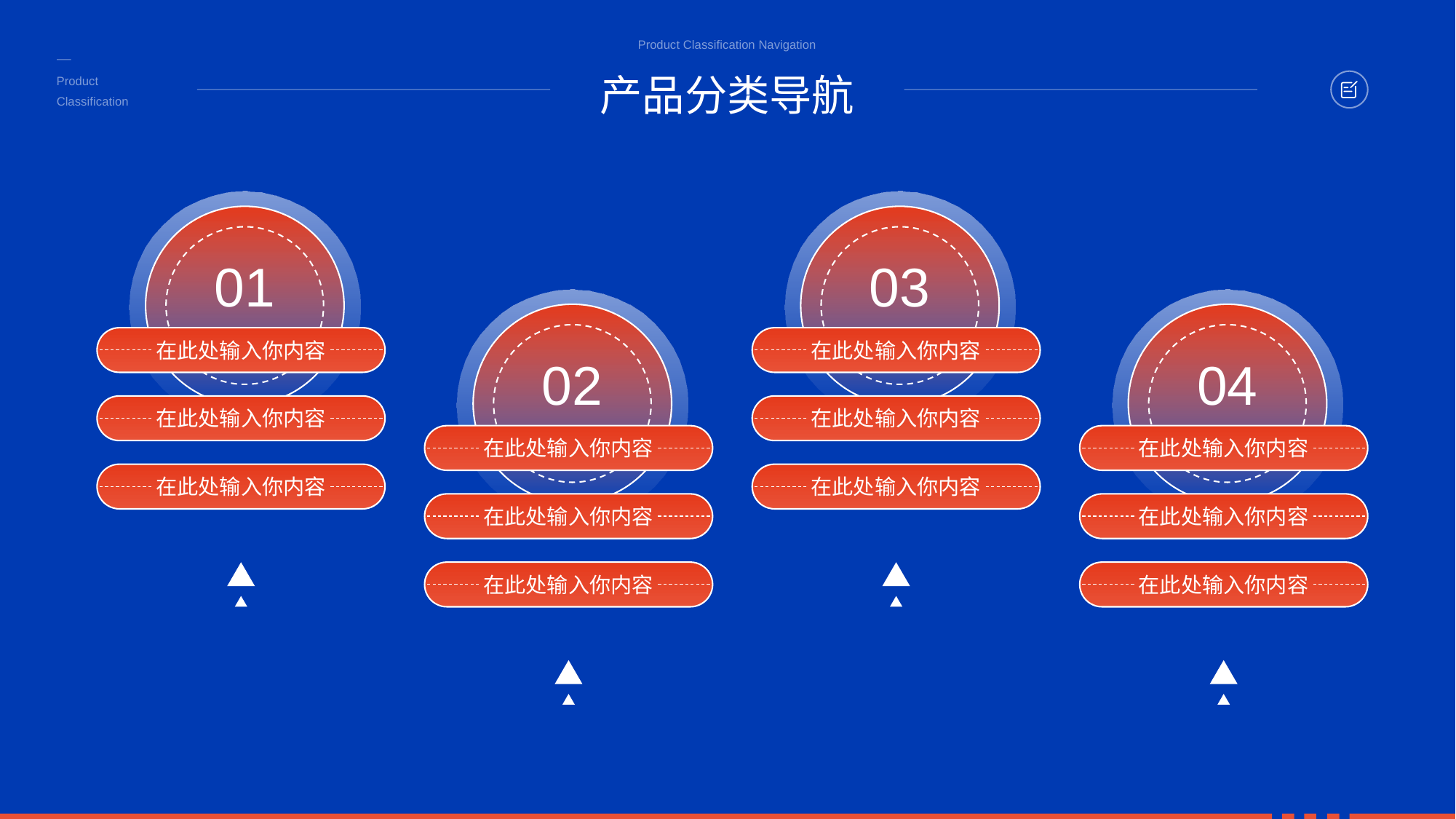

Product Classification Navigation
产品分类导航
Product

Classification

01

在此处输入你内容

在此处输入你内容

在此处输入你内容

03

在此处输入你内容

在此处输入你内容

在此处输入你内容

02

在此处输入你内容

在此处输入你内容

在此处输入你内容

04

在此处输入你内容

在此处输入你内容

在此处输入你内容